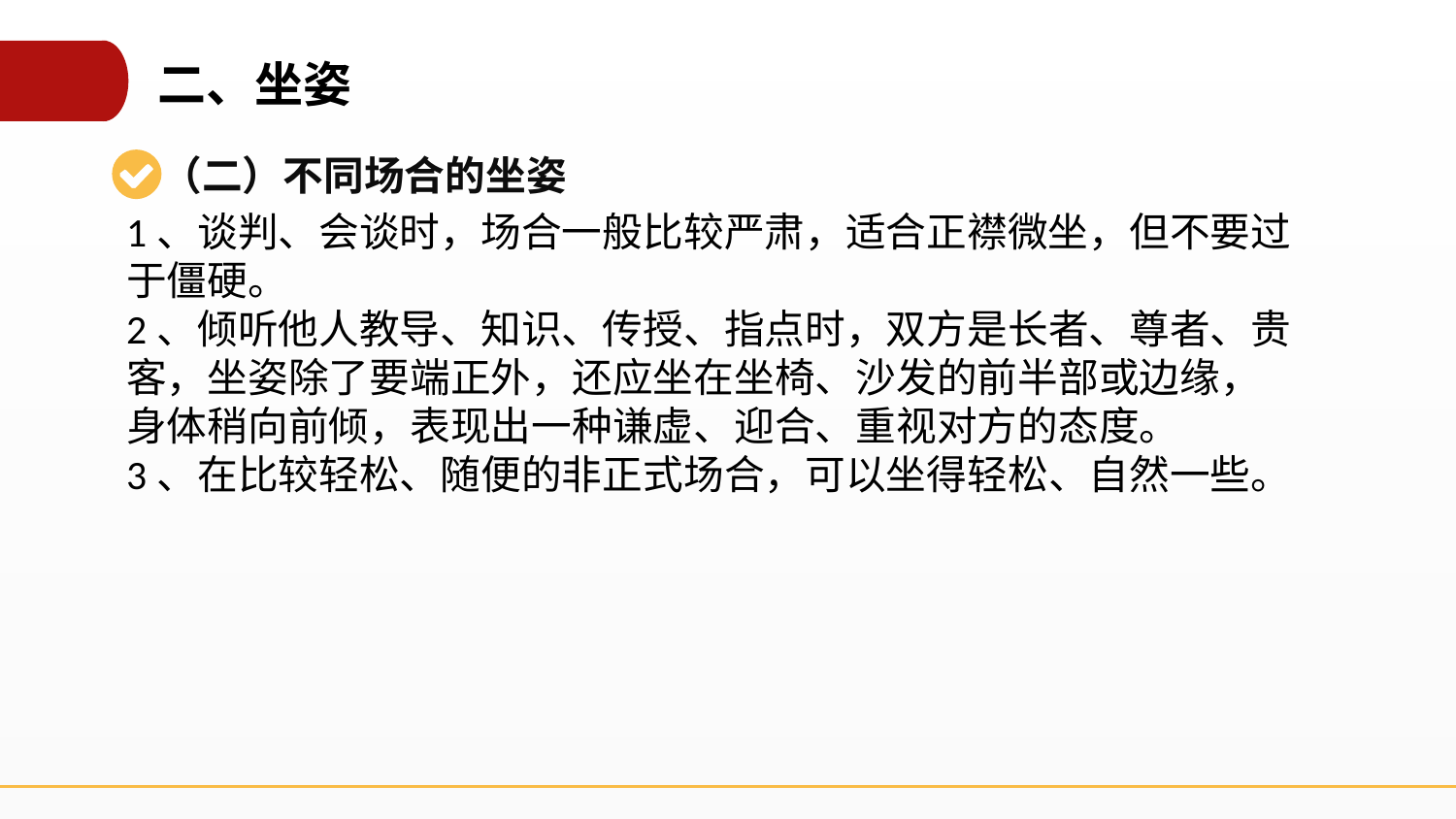

二、坐姿

（二）不同场合的坐姿
1、谈判、会谈时，场合一般比较严肃，适合正襟微坐，但不要过于僵硬。
2、倾听他人教导、知识、传授、指点时，双方是长者、尊者、贵客，坐姿除了要端正外，还应坐在坐椅、沙发的前半部或边缘，身体稍向前倾，表现出一种谦虚、迎合、重视对方的态度。
3、在比较轻松、随便的非正式场合，可以坐得轻松、自然一些。